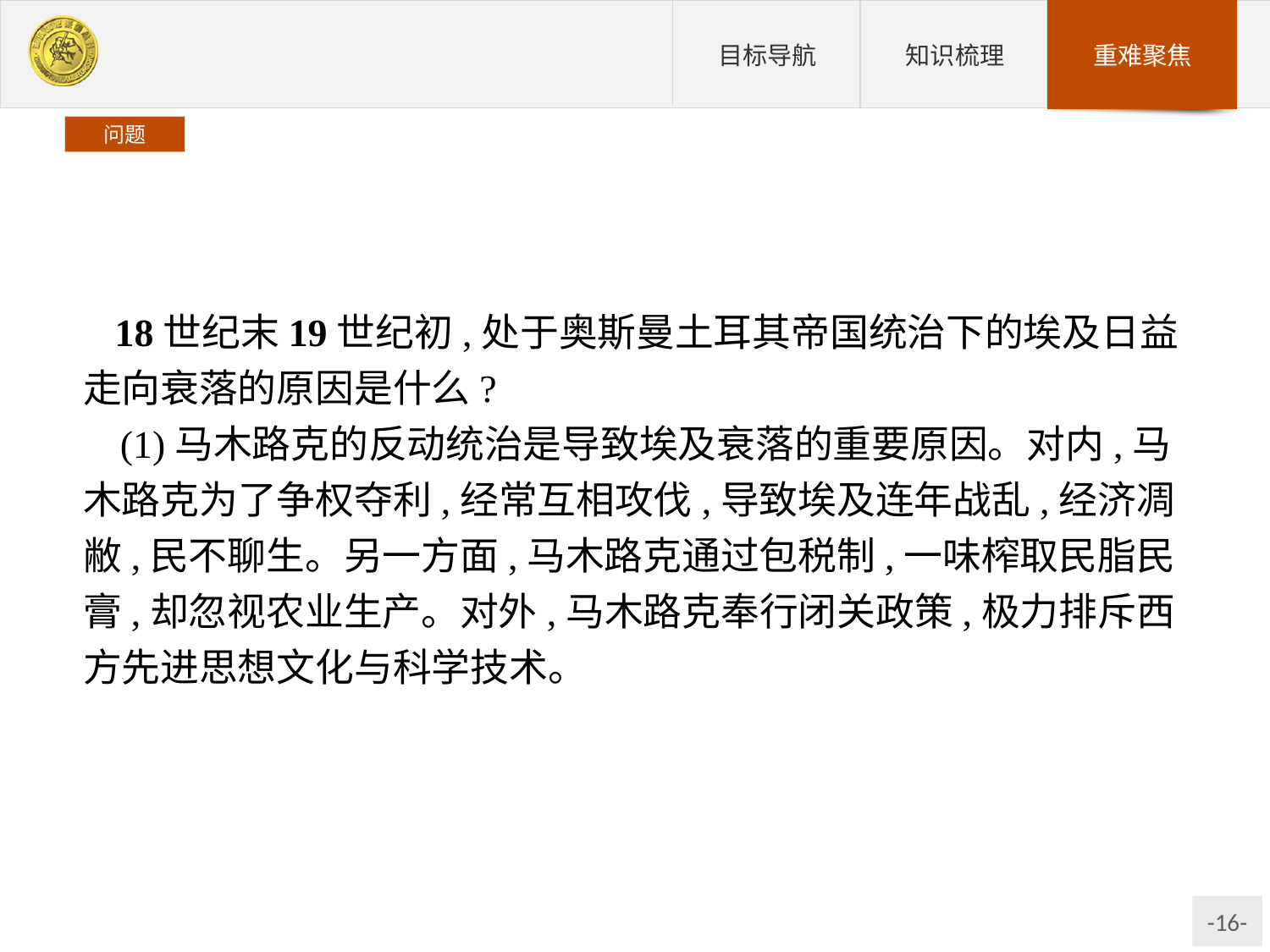

问题
18世纪末19世纪初,处于奥斯曼土耳其帝国统治下的埃及日益走向衰落的原因是什么?
(1)马木路克的反动统治是导致埃及衰落的重要原因。对内,马木路克为了争权夺利,经常互相攻伐,导致埃及连年战乱,经济凋敝,民不聊生。另一方面,马木路克通过包税制,一味榨取民脂民膏,却忽视农业生产。对外,马木路克奉行闭关政策,极力排斥西方先进思想文化与科学技术。